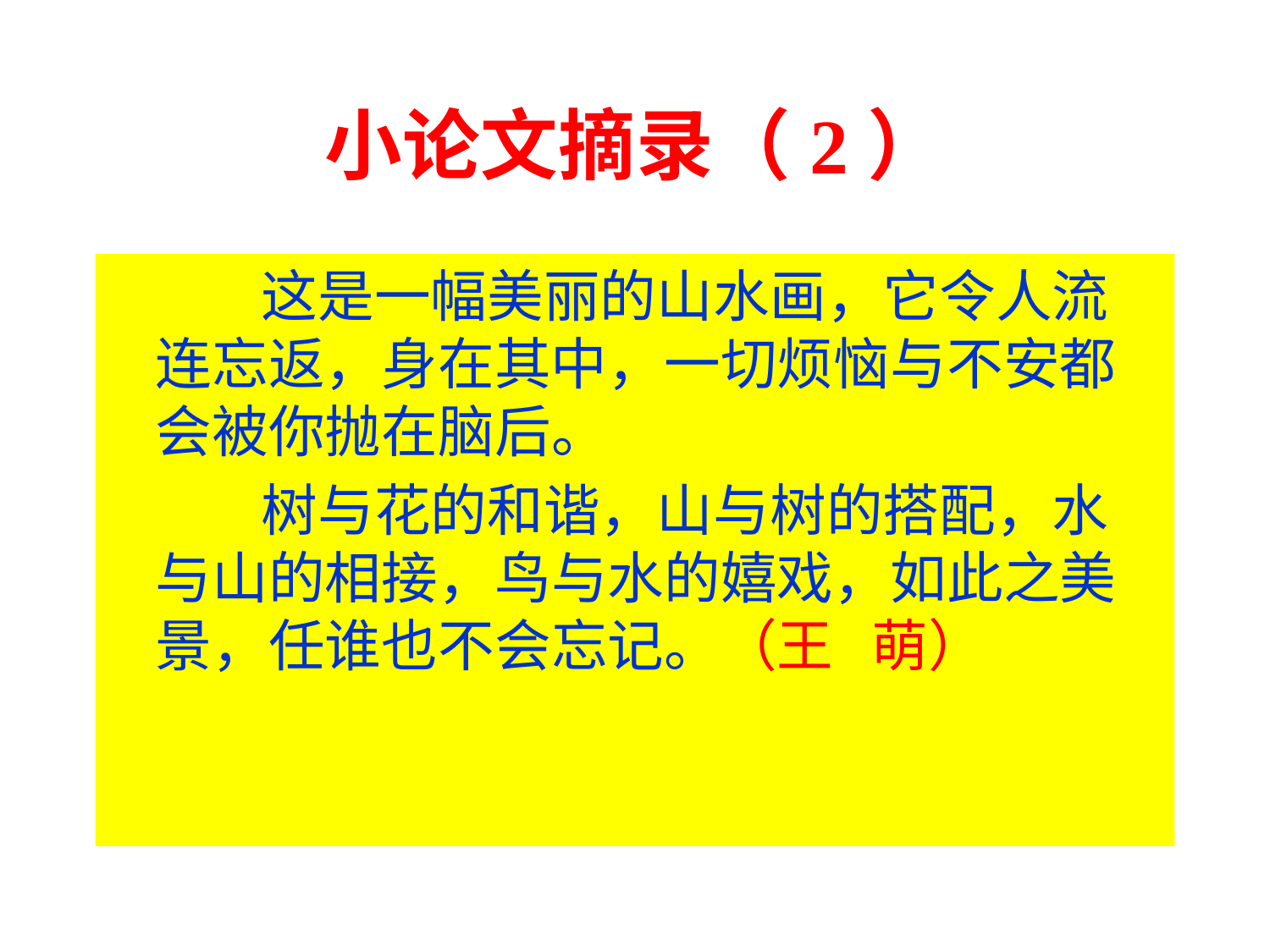

# 小论文摘录（2）
           这是一幅美丽的山水画，它令人流连忘返，身在其中，一切烦恼与不安都会被你抛在脑后。
           树与花的和谐，山与树的搭配，水与山的相接，鸟与水的嬉戏，如此之美景，任谁也不会忘记。（王   萌）